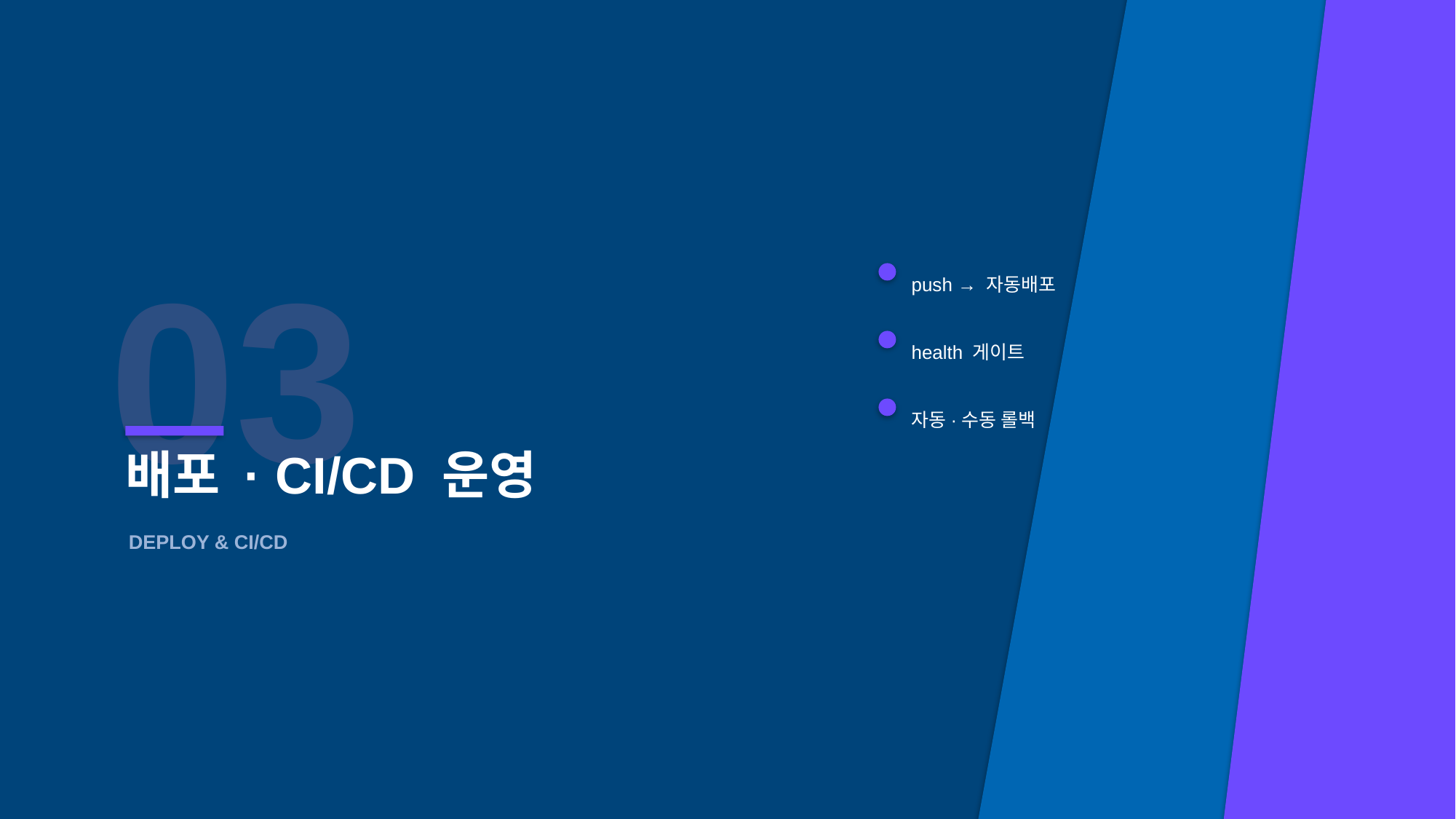

03
push → 자동배포

health 게이트

자동·수동 롤백

배포 · CI/CD 운영
DEPLOY & CI/CD